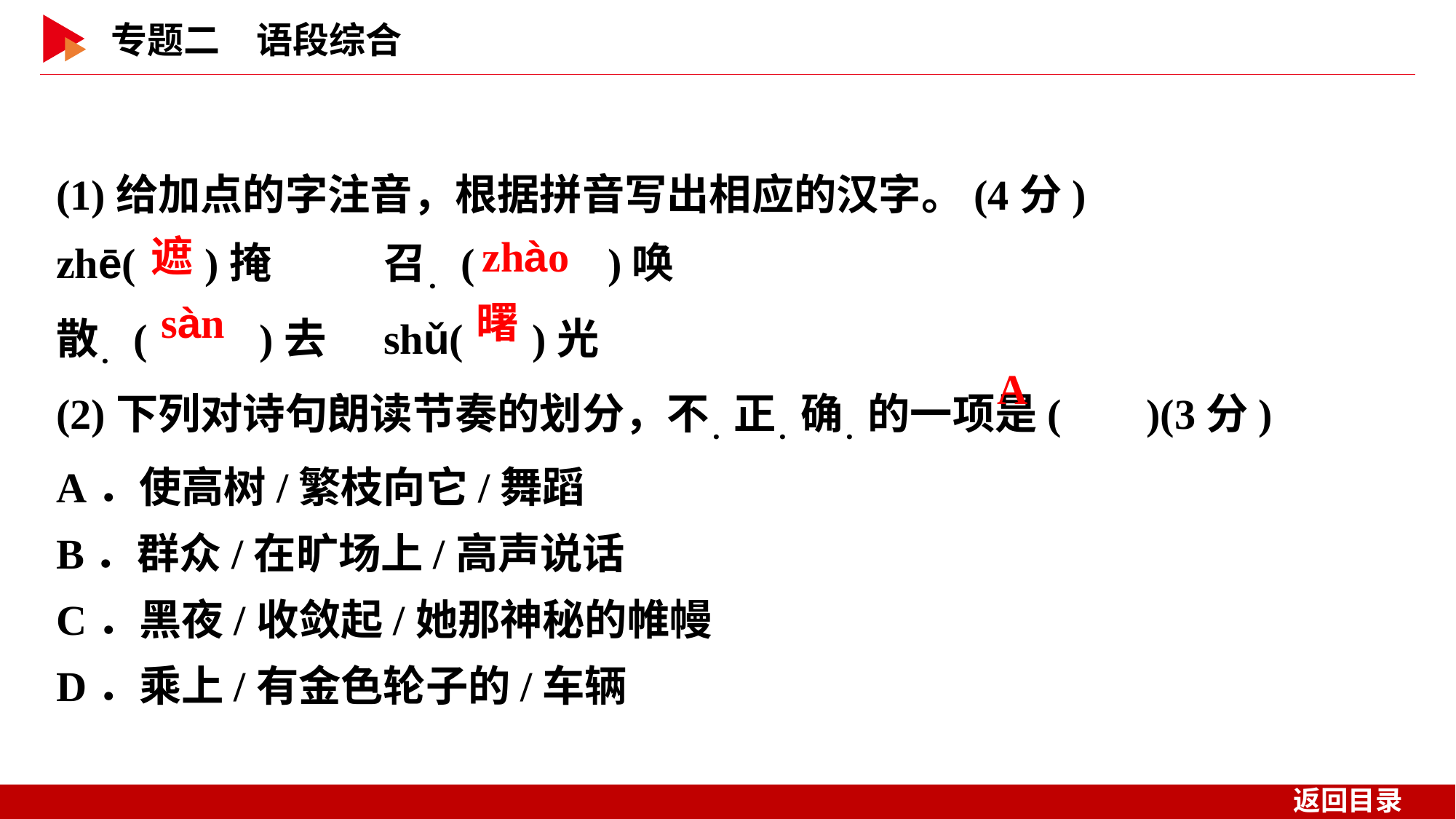

(1)给加点的字注音，根据拼音写出相应的汉字。(4分)
zhē(      )掩　　	召．(            )唤
散．(          )去	shǔ(      )光
(2)下列对诗句朗读节奏的划分，不．正．确．的一项是(        )(3分)
A．使高树/繁枝向它/舞蹈
B．群众/在旷场上/高声说话
C．黑夜/收敛起/她那神秘的帷幔
D．乘上/有金色轮子的/车辆
   遮
 zhào
 sàn
   曙
   A